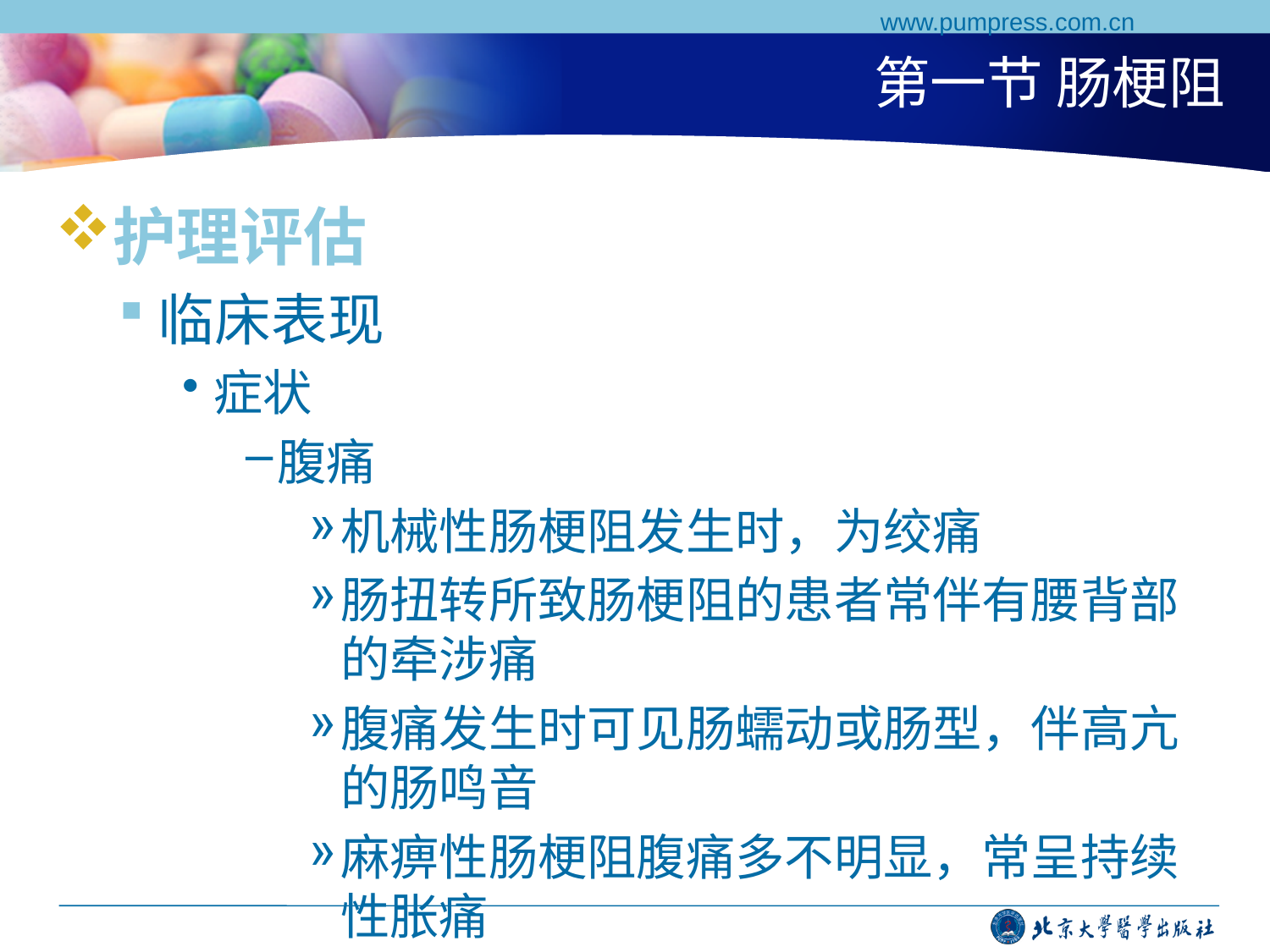

www.pumpress.com.cn
# 第一节 肠梗阻
护理评估
临床表现
症状
腹痛
机械性肠梗阻发生时，为绞痛
肠扭转所致肠梗阻的患者常伴有腰背部的牵涉痛
腹痛发生时可见肠蠕动或肠型，伴高亢的肠鸣音
麻痹性肠梗阻腹痛多不明显，常呈持续性胀痛